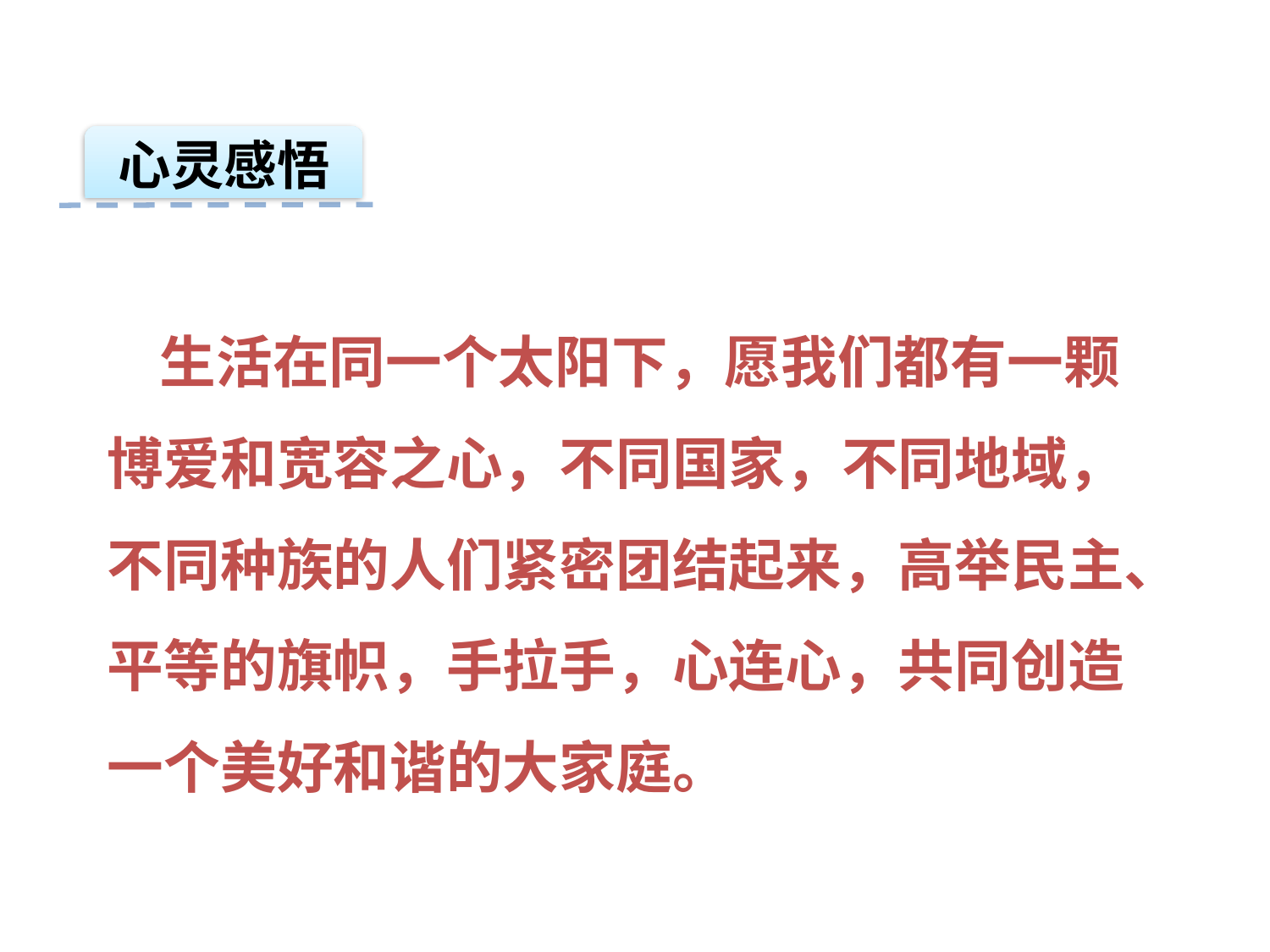

心灵感悟
   生活在同一个太阳下，愿我们都有一颗博爱和宽容之心，不同国家，不同地域，不同种族的人们紧密团结起来，高举民主、平等的旗帜，手拉手，心连心，共同创造一个美好和谐的大家庭。